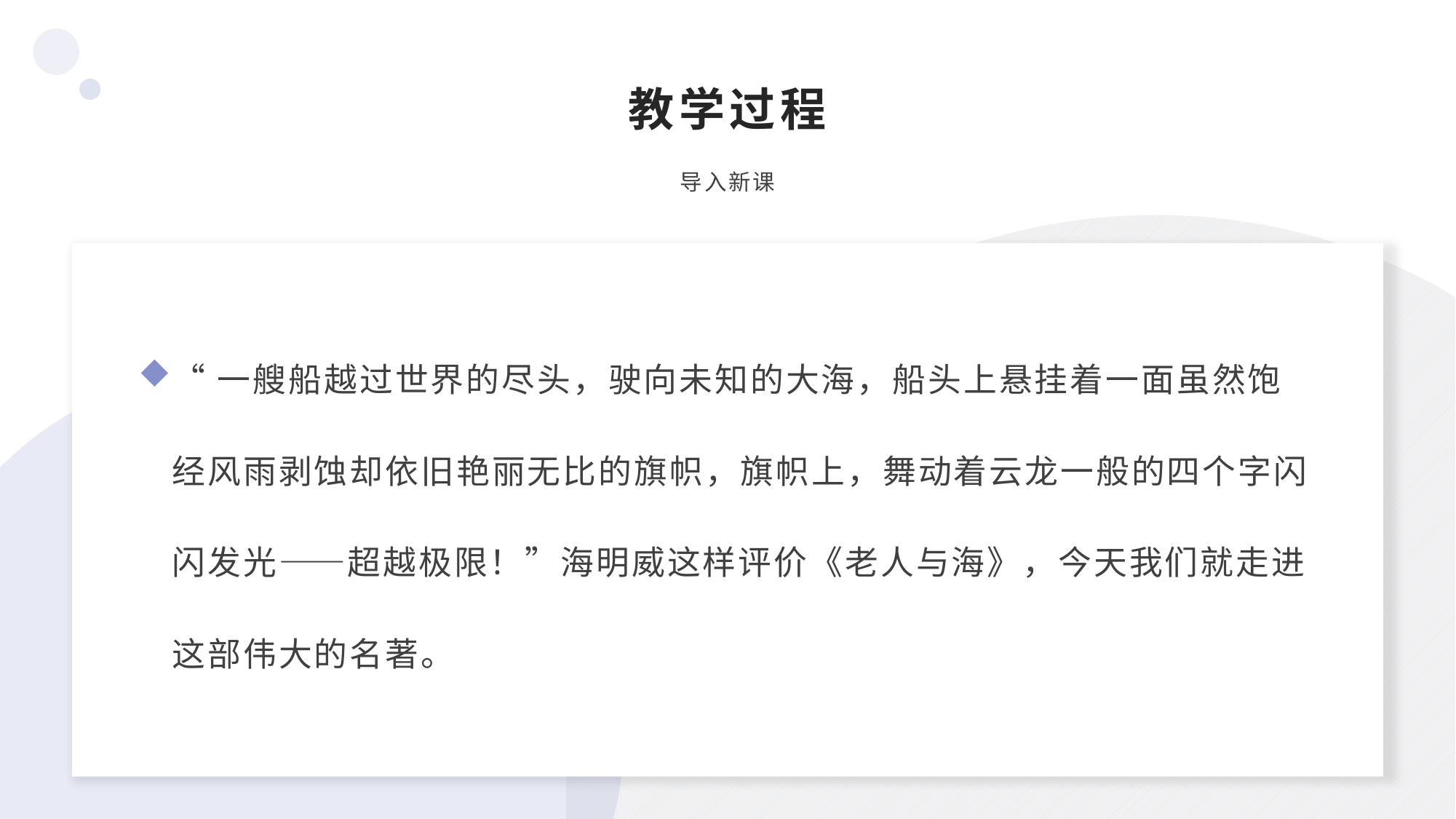

教学过程

导入新课

“一艘船越过世界的尽头，驶向未知的大海，船头上悬挂着一面虽然饱经风雨剥蚀却依旧艳丽无比的旗帜，旗帜上，舞动着云龙一般的四个字闪闪发光——超越极限！”海明威这样评价《老人与海》，今天我们就走进这部伟大的名著。